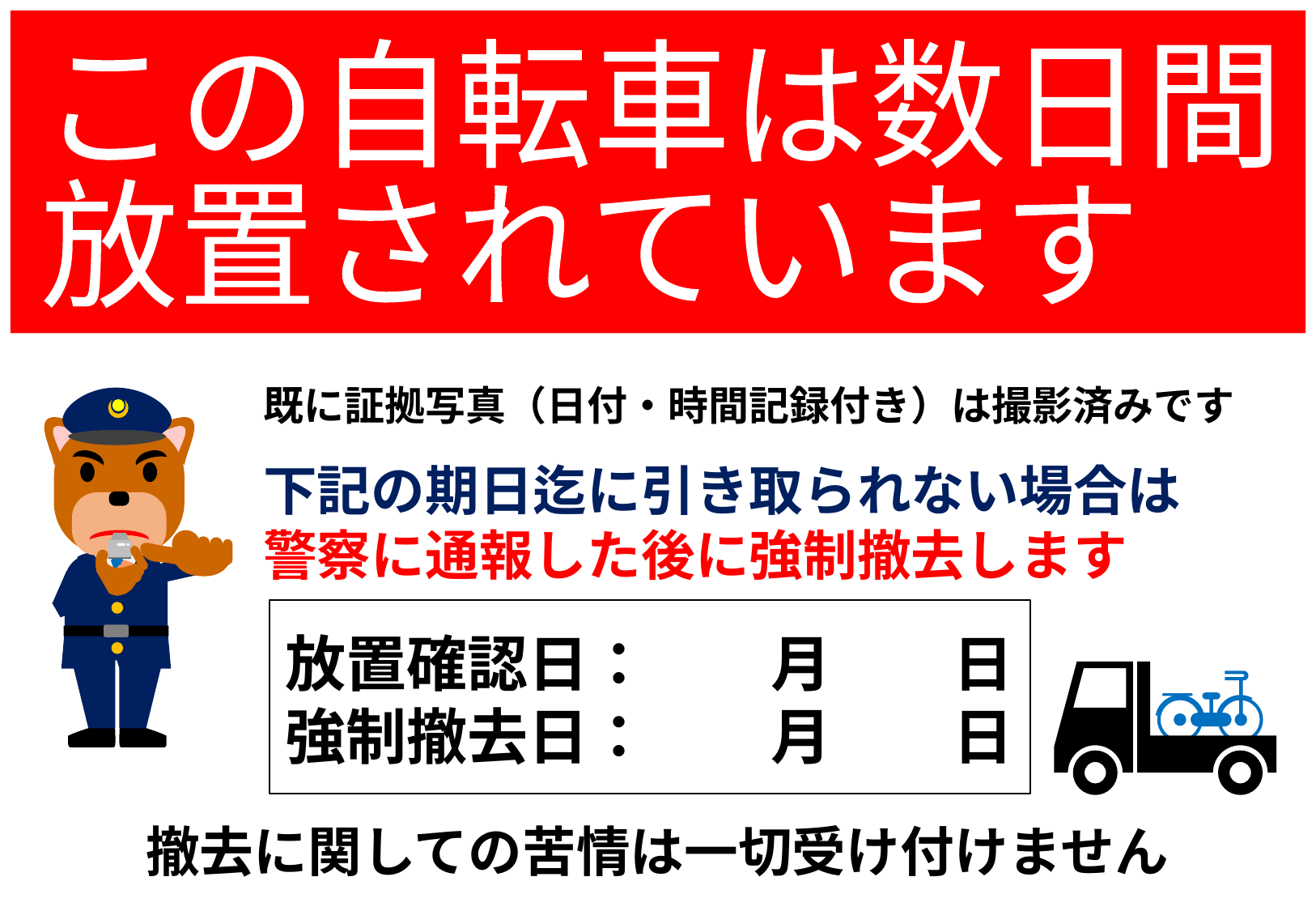

この自転車は数日間
放置されています
既に証拠写真（日付・時間記録付き）は撮影済みです

下記の期日迄に引き取られない場合は
警察に通報した後に強制撤去します

放置確認日：　　月　　日
強制撤去日：　　月　　日

撤去に関しての苦情は一切受け付けません